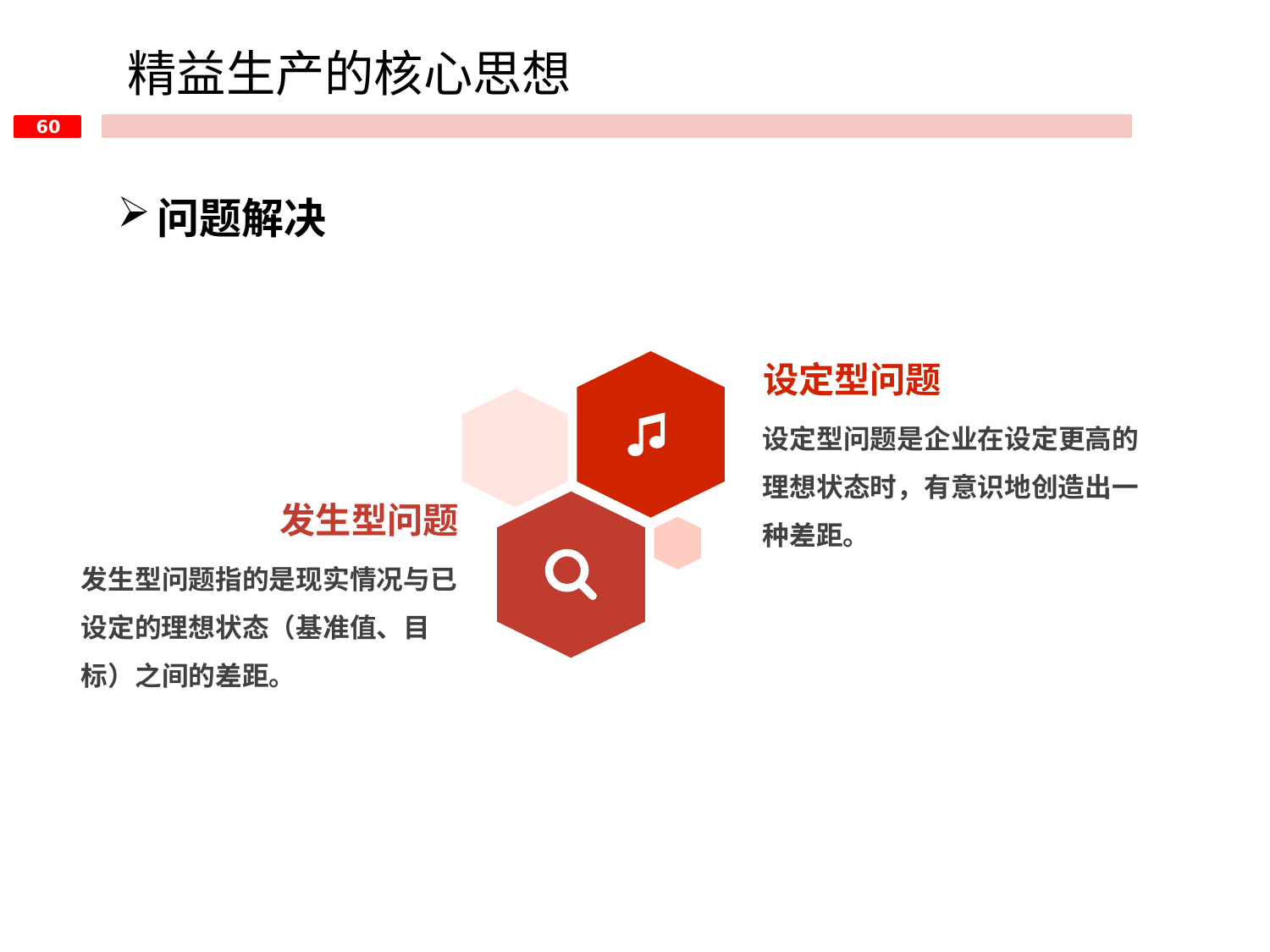

精益生产的核心思想
60
问题解决
设定型问题

设定型问题是企业在设定更高的理想状态时，有意识地创造出一种差距。

发生型问题

发生型问题指的是现实情况与已设定的理想状态（基准值、目标）之间的差距。